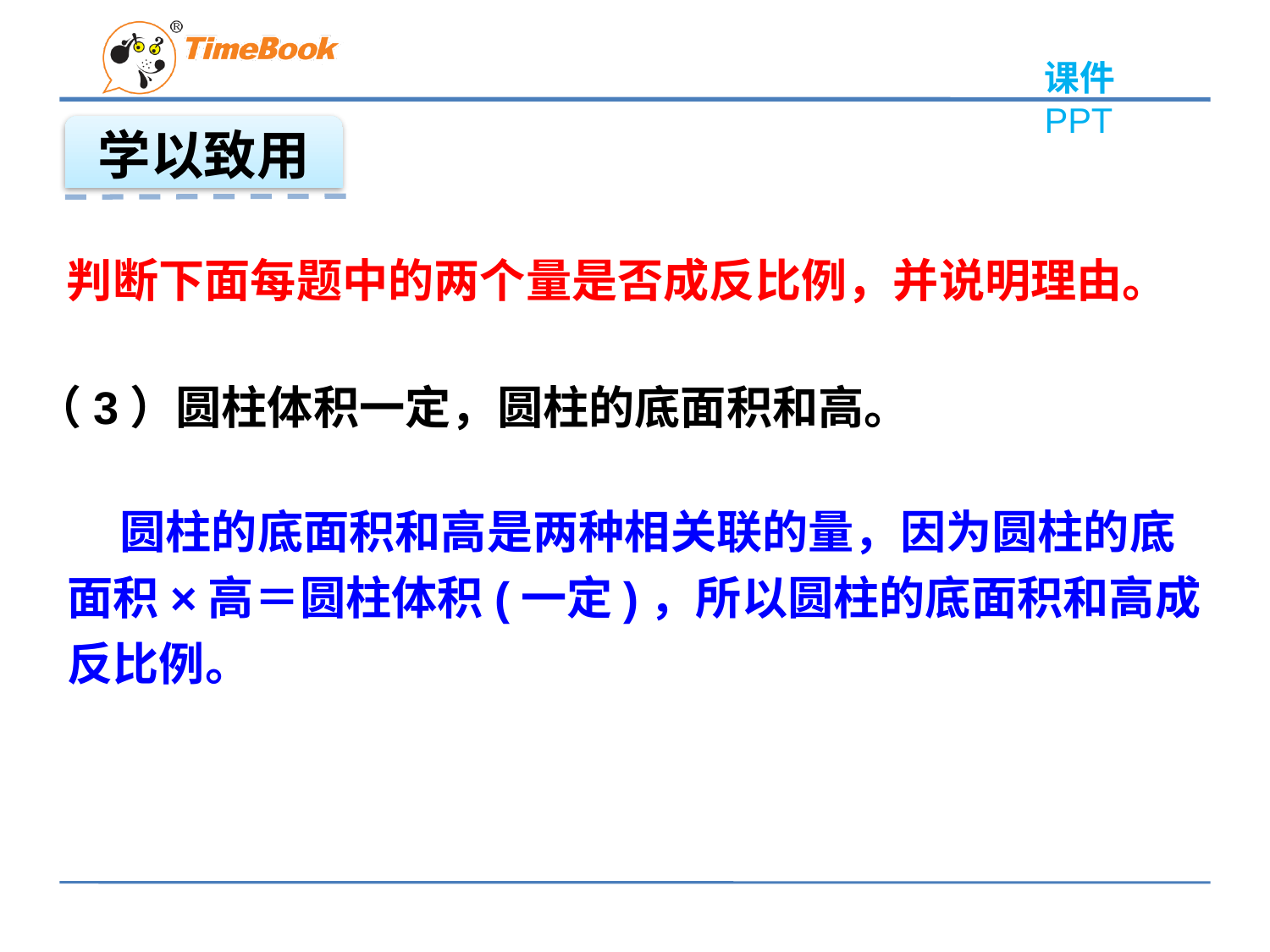

学以致用
判断下面每题中的两个量是否成反比例，并说明理由。
（3）圆柱体积一定，圆柱的底面积和高。
    圆柱的底面积和高是两种相关联的量，因为圆柱的底面积×高＝圆柱体积(一定)，所以圆柱的底面积和高成反比例。